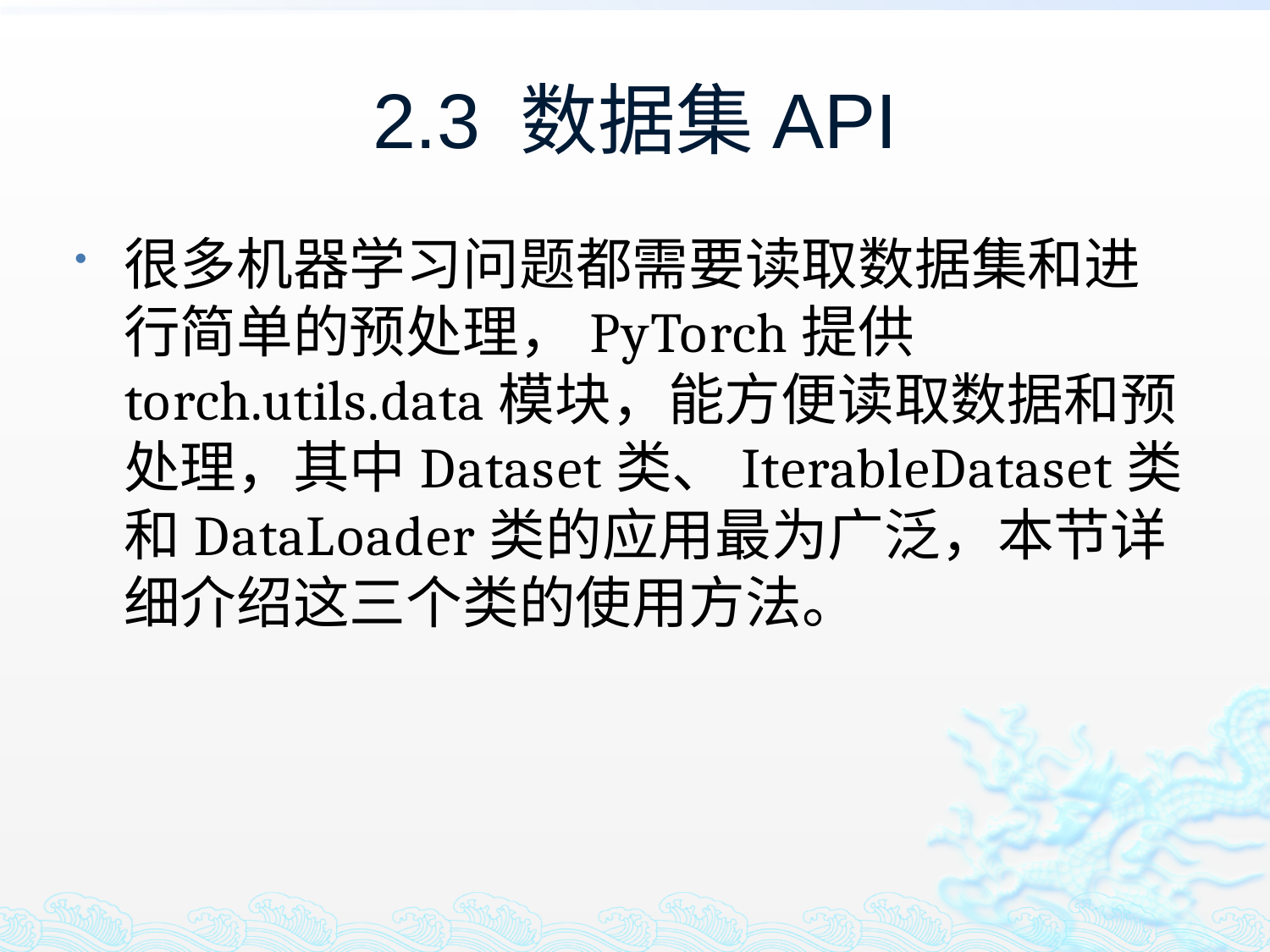

# 2.3 数据集API
很多机器学习问题都需要读取数据集和进行简单的预处理，PyTorch提供torch.utils.data模块，能方便读取数据和预处理，其中Dataset类、IterableDataset类和DataLoader类的应用最为广泛，本节详细介绍这三个类的使用方法。